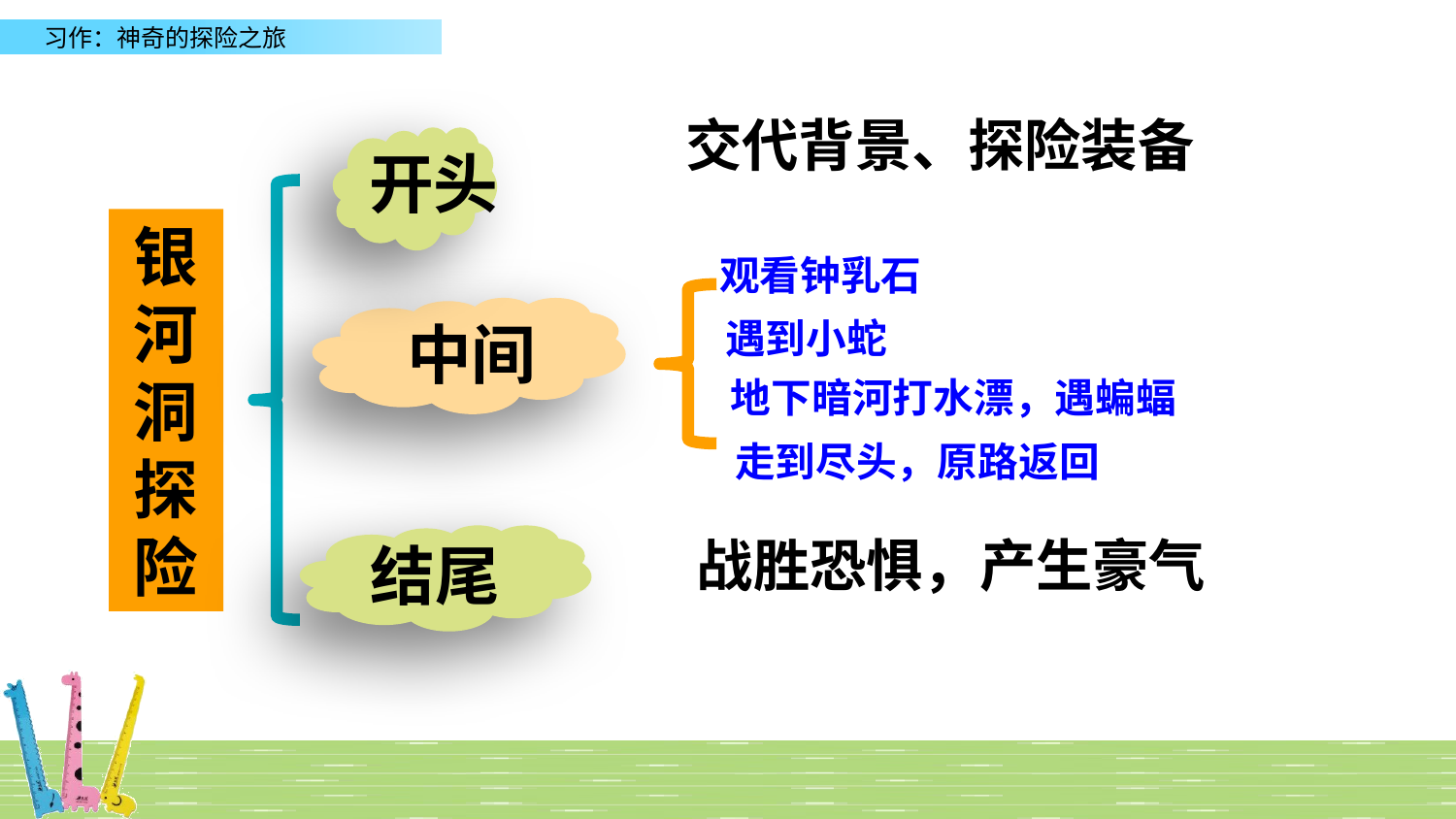

交代背景、探险装备

开头

银河洞探险
观看钟乳石

中间
遇到小蛇
地下暗河打水漂，遇蝙蝠
走到尽头，原路返回
战胜恐惧，产生豪气

结尾